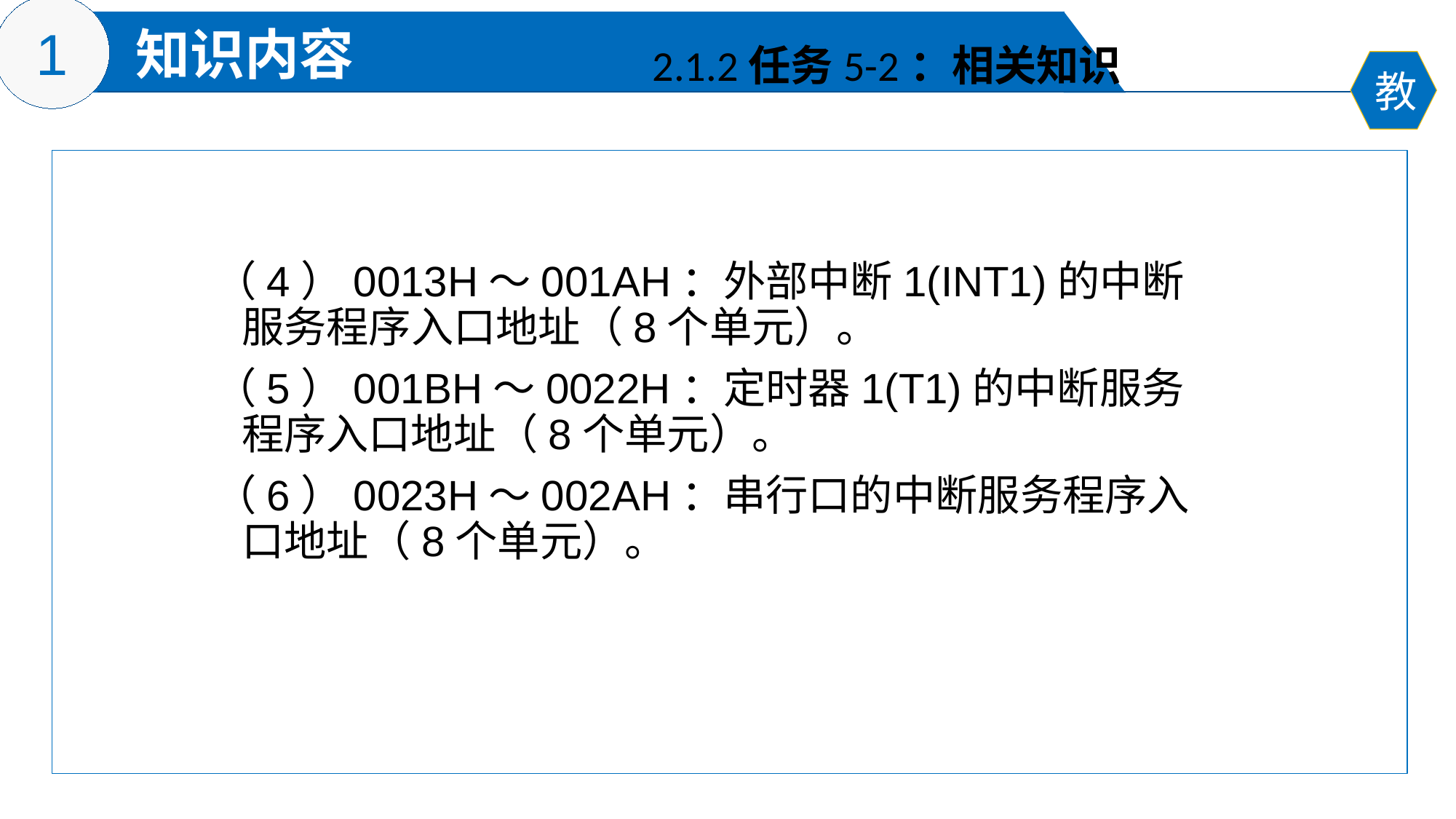

# 2.1.2任务5-2：相关知识
（4）0013H～001AH：外部中断1(INT1)的中断服务程序入口地址（8个单元）。
（5）001BH～0022H：定时器1(T1)的中断服务程序入口地址（8个单元）。
（6）0023H～002AH：串行口的中断服务程序入口地址（8个单元）。